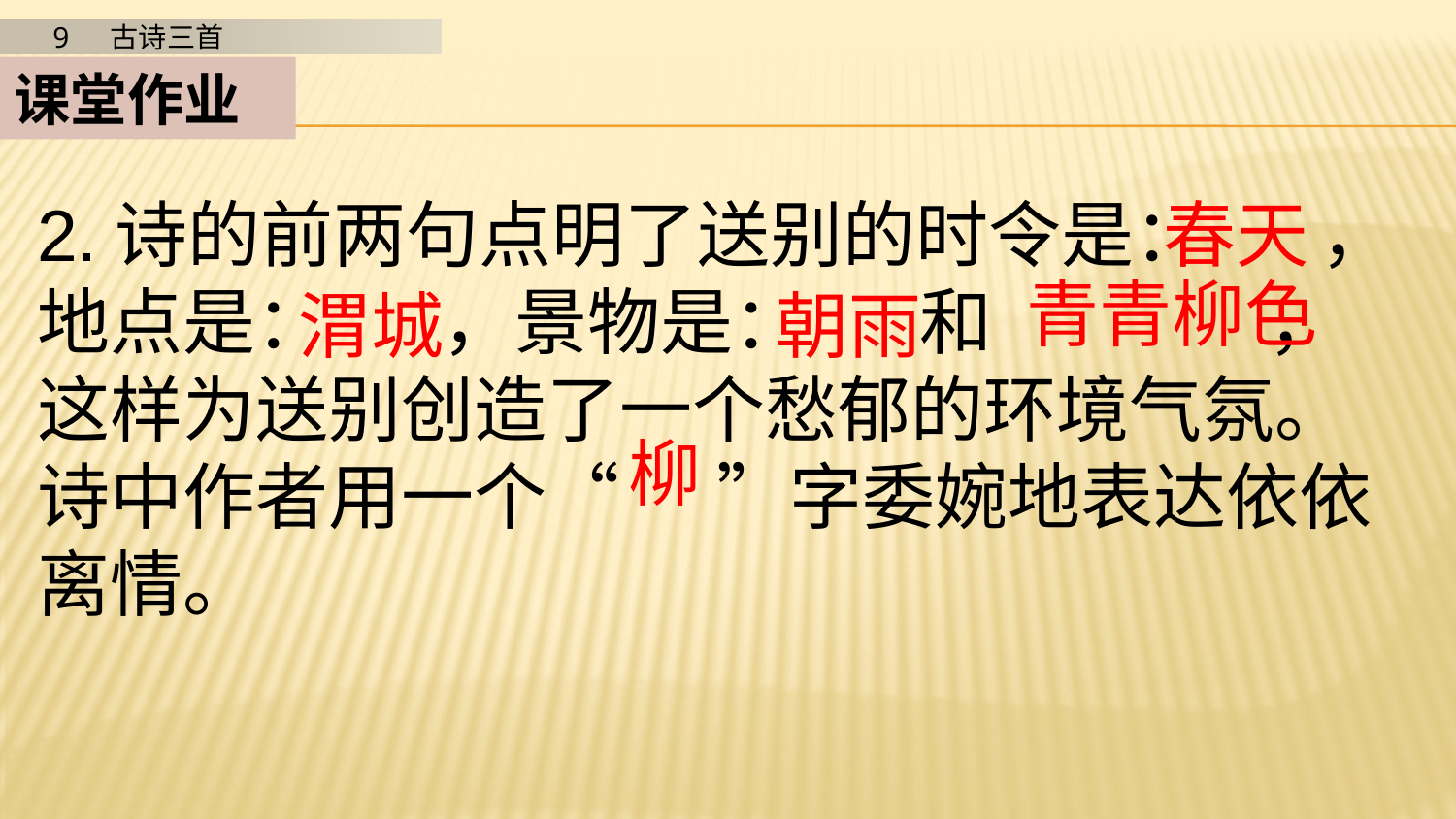

课堂作业
2.诗的前两句点明了送别的时令是：       ，地点是：       ，景物是：       和                 ，这样为送别创造了一个愁郁的环境气氛。 诗中作者用一个“      ”字委婉地表达依依离情。
春天
青青柳色
渭城
朝雨
柳